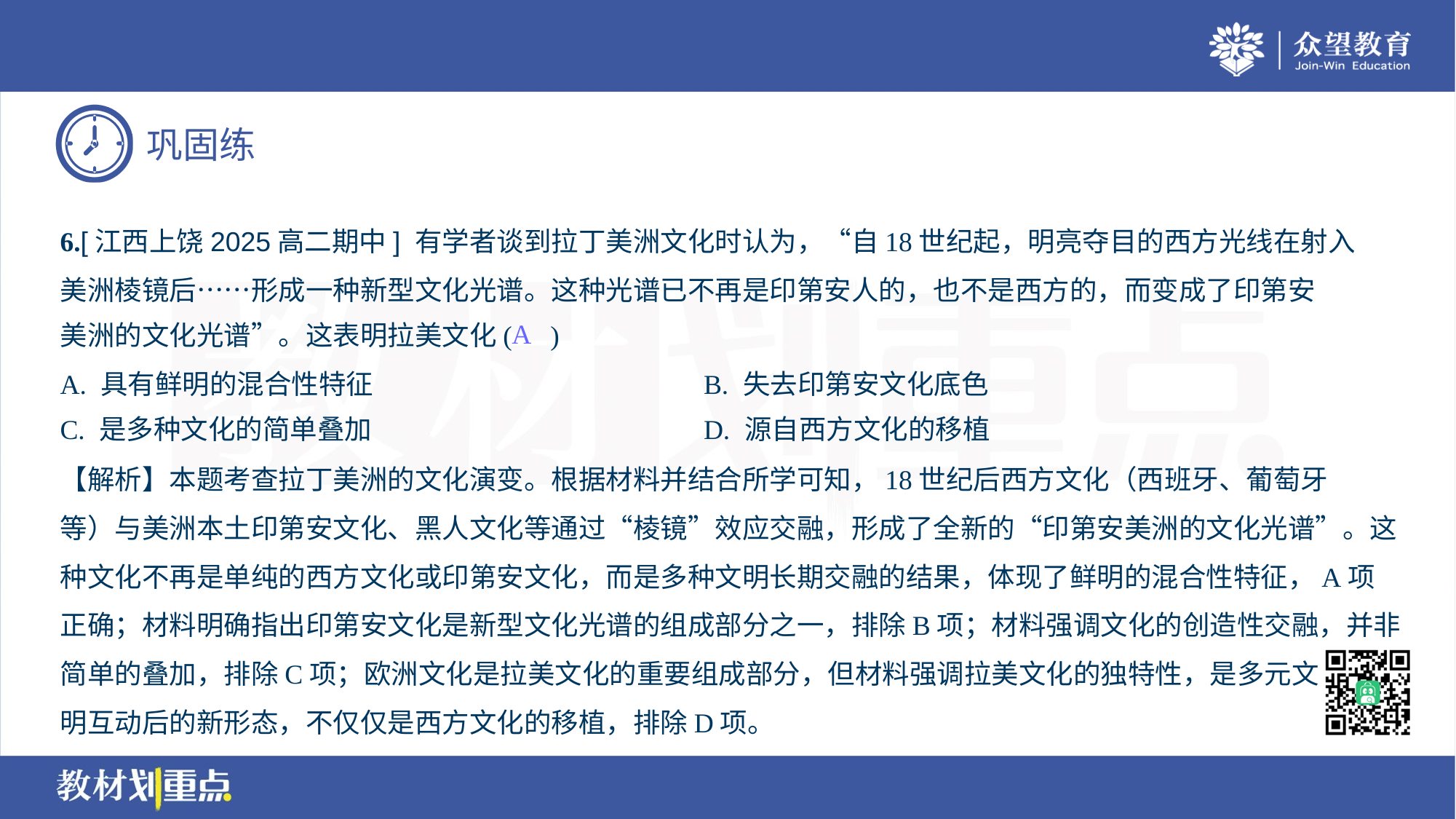

6.[江西上饶2025高二期中] 有学者谈到拉丁美洲文化时认为，“自18世纪起，明亮夺目的西方光线在射入
美洲棱镜后……形成一种新型文化光谱。这种光谱已不再是印第安人的，也不是西方的，而变成了印第安
美洲的文化光谱”。这表明拉美文化(     )
A
A. 具有鲜明的混合性特征	B. 失去印第安文化底色
C. 是多种文化的简单叠加	D. 源自西方文化的移植
【解析】本题考查拉丁美洲的文化演变。根据材料并结合所学可知，18世纪后西方文化（西班牙、葡萄牙
等）与美洲本土印第安文化、黑人文化等通过“棱镜”效应交融，形成了全新的“印第安美洲的文化光谱”。这
种文化不再是单纯的西方文化或印第安文化，而是多种文明长期交融的结果，体现了鲜明的混合性特征，A项
正确；材料明确指出印第安文化是新型文化光谱的组成部分之一，排除B项；材料强调文化的创造性交融，并非
简单的叠加，排除C项；欧洲文化是拉美文化的重要组成部分，但材料强调拉美文化的独特性，是多元文
明互动后的新形态，不仅仅是西方文化的移植，排除D项。